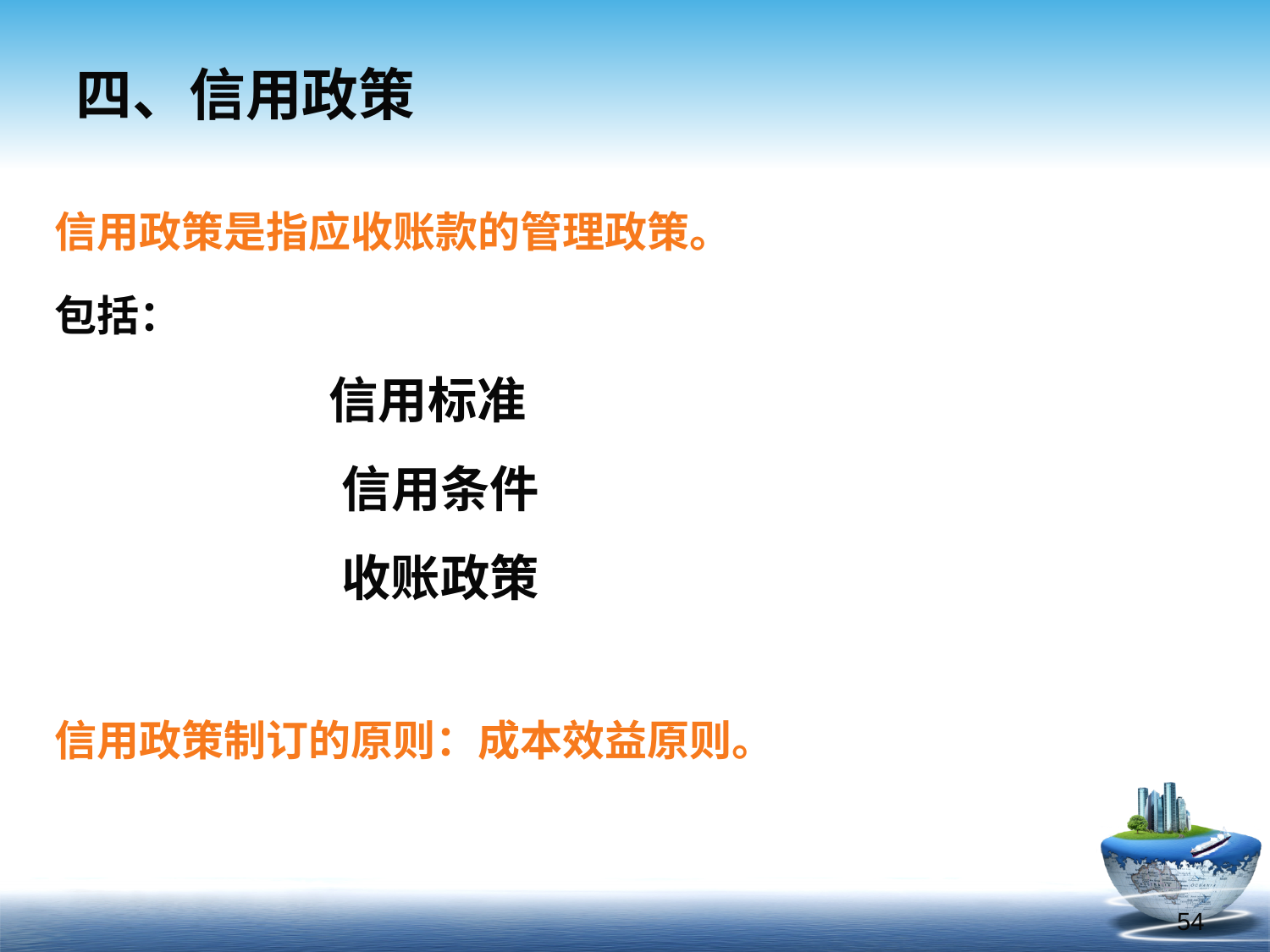

四、信用政策
信用政策是指应收账款的管理政策。
包括：
　　　　           信用标准
　　　　        信用条件
　　　　        收账政策
信用政策制订的原则：成本效益原则。

54